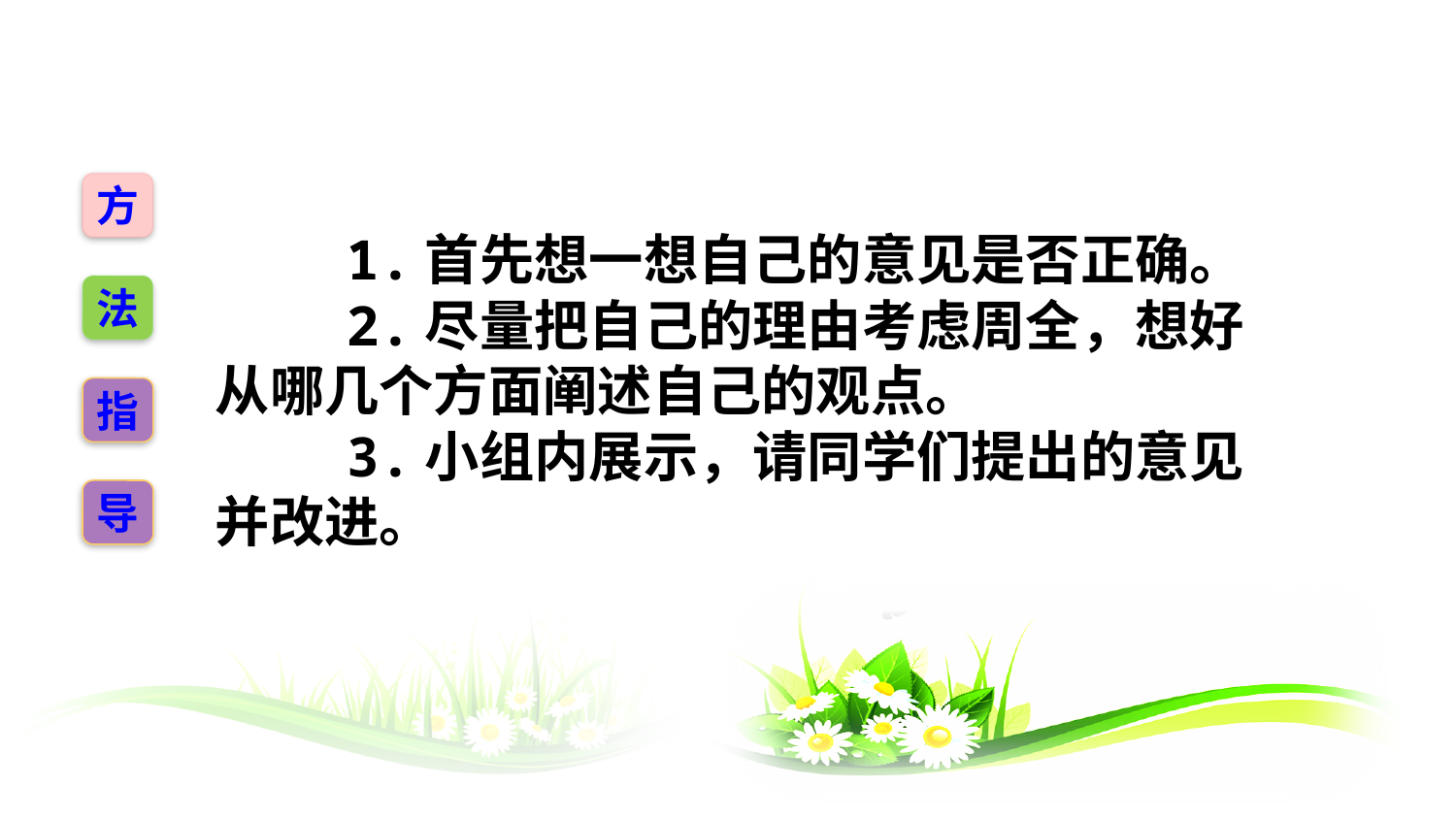

方
    1.首先想一想自己的意见是否正确。
    2.尽量把自己的理由考虑周全，想好从哪几个方面阐述自己的观点。
    3.小组内展示，请同学们提出的意见并改进。
法
指
导